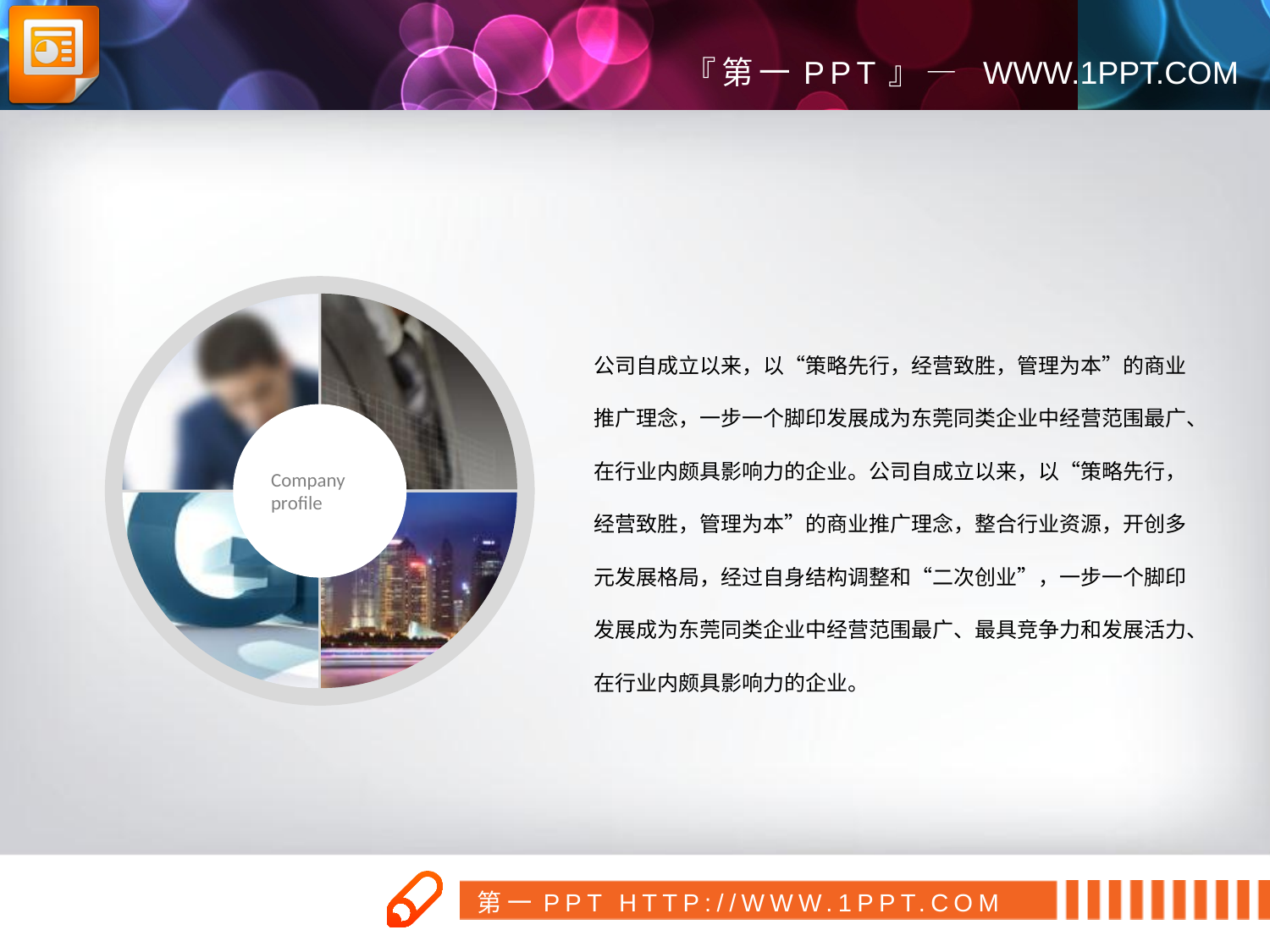

Company profile
公司自成立以来，以“策略先行，经营致胜，管理为本”的商业推广理念，一步一个脚印发展成为东莞同类企业中经营范围最广、在行业内颇具影响力的企业。公司自成立以来，以“策略先行，经营致胜，管理为本”的商业推广理念，整合行业资源，开创多元发展格局，经过自身结构调整和“二次创业”，一步一个脚印发展成为东莞同类企业中经营范围最广、最具竞争力和发展活力、在行业内颇具影响力的企业。